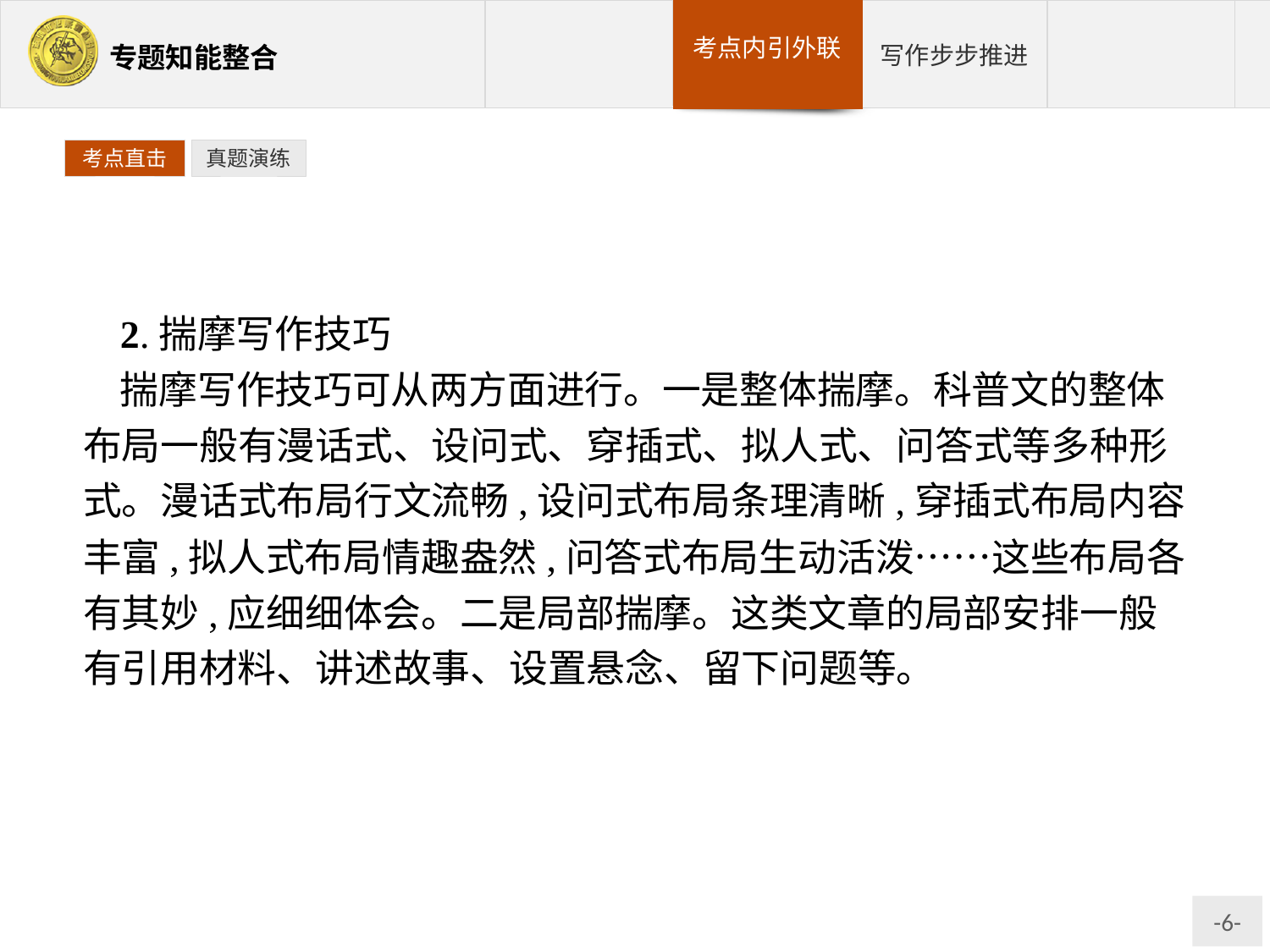

考点直击
真题演练
2.揣摩写作技巧
揣摩写作技巧可从两方面进行。一是整体揣摩。科普文的整体布局一般有漫话式、设问式、穿插式、拟人式、问答式等多种形式。漫话式布局行文流畅,设问式布局条理清晰,穿插式布局内容丰富,拟人式布局情趣盎然,问答式布局生动活泼……这些布局各有其妙,应细细体会。二是局部揣摩。这类文章的局部安排一般有引用材料、讲述故事、设置悬念、留下问题等。